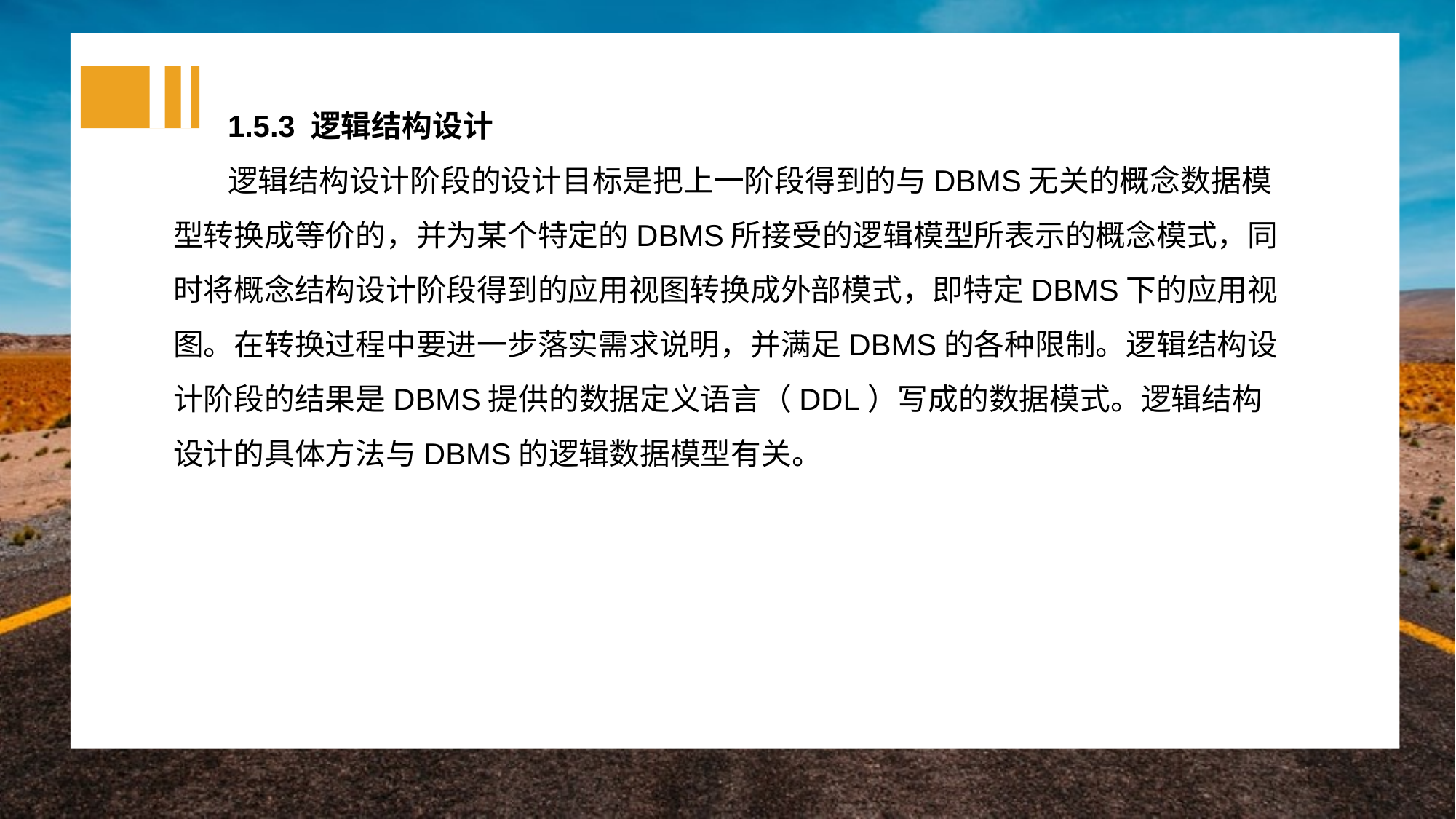

1.5.3 逻辑结构设计
逻辑结构设计阶段的设计目标是把上一阶段得到的与DBMS无关的概念数据模型转换成等价的，并为某个特定的DBMS所接受的逻辑模型所表示的概念模式，同时将概念结构设计阶段得到的应用视图转换成外部模式，即特定DBMS下的应用视图。在转换过程中要进一步落实需求说明，并满足DBMS的各种限制。逻辑结构设计阶段的结果是DBMS提供的数据定义语言（DDL）写成的数据模式。逻辑结构设计的具体方法与DBMS的逻辑数据模型有关。